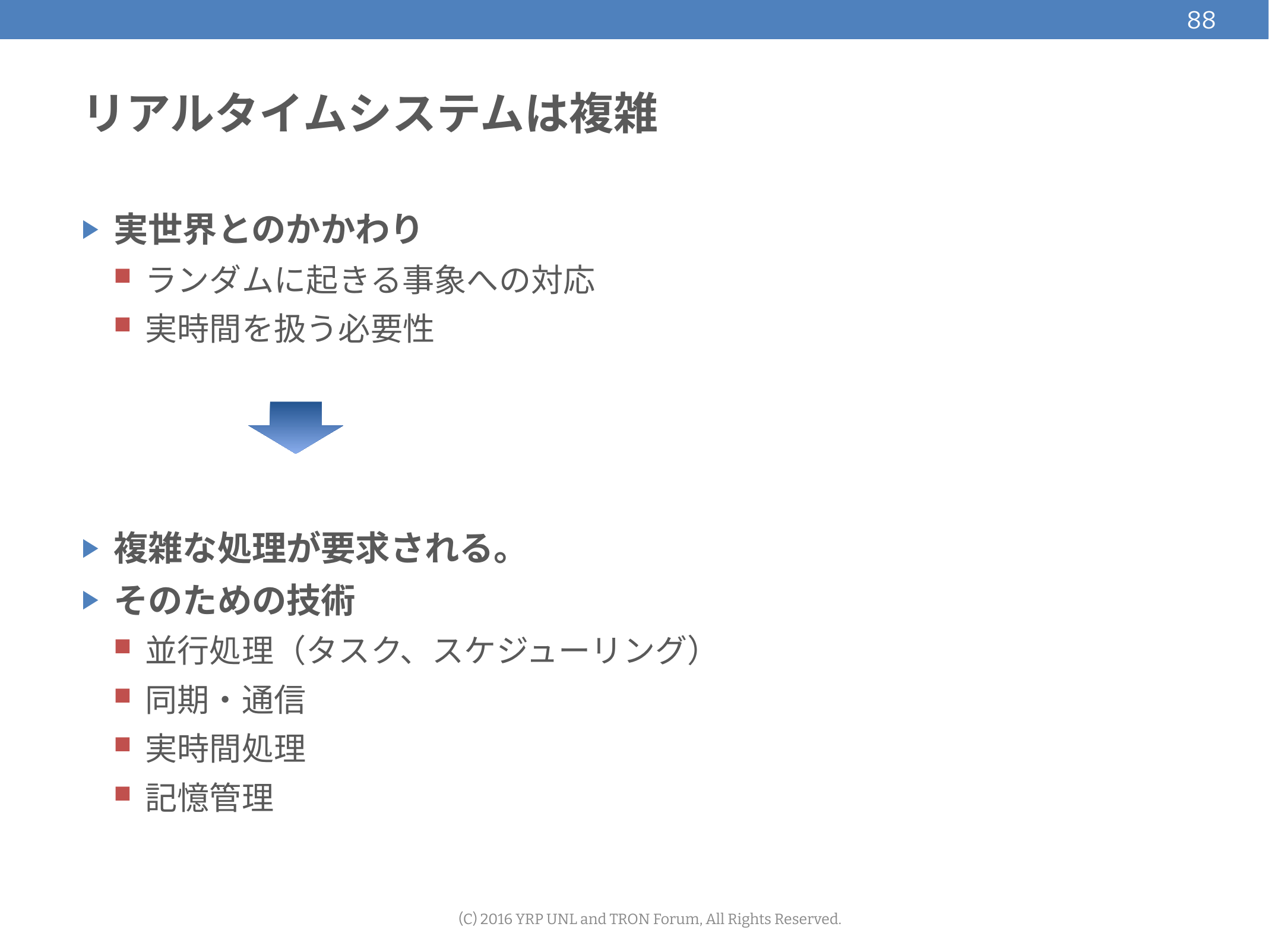

88
# リアルタイムシステムは複雑
実世界とのかかわり
ランダムに起きる事象への対応
実時間を扱う必要性

複雑な処理が要求される。
そのための技術
並行処理（タスク、スケジューリング）
同期・通信
実時間処理
記憶管理

(C) 2016 YRP UNL and TRON Forum, All Rights Reserved.